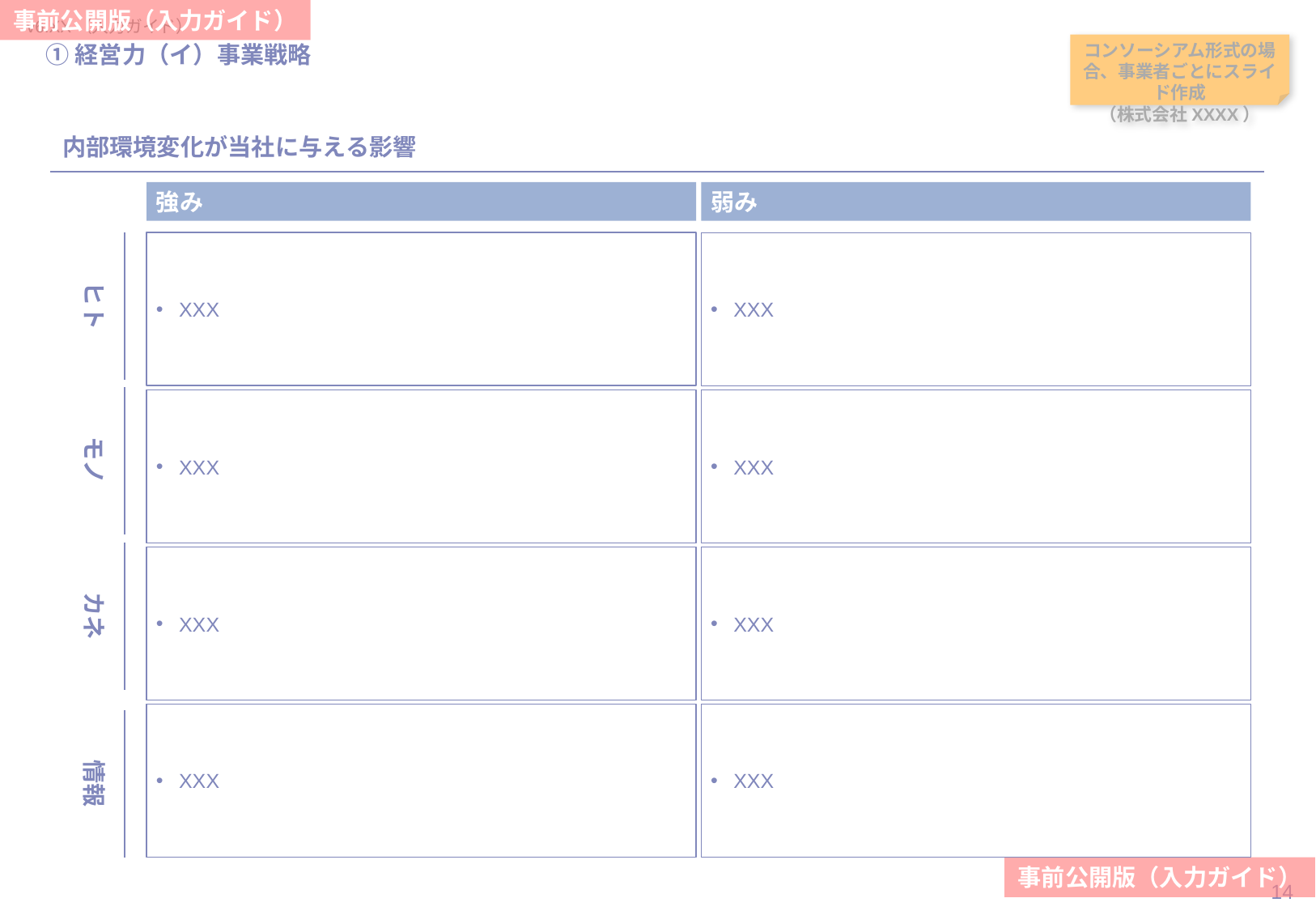

当スライドは作成必須
#
①経営力（イ）事業戦略
コンソーシアム形式の場合、事業者ごとにスライド作成
（株式会社XXXX）
内部環境変化が当社に与える影響
強み
弱み
XXX
ヒト
モノ
カネ
情報
XXX
XXX
XXX
XXX
XXX
XXX
XXX